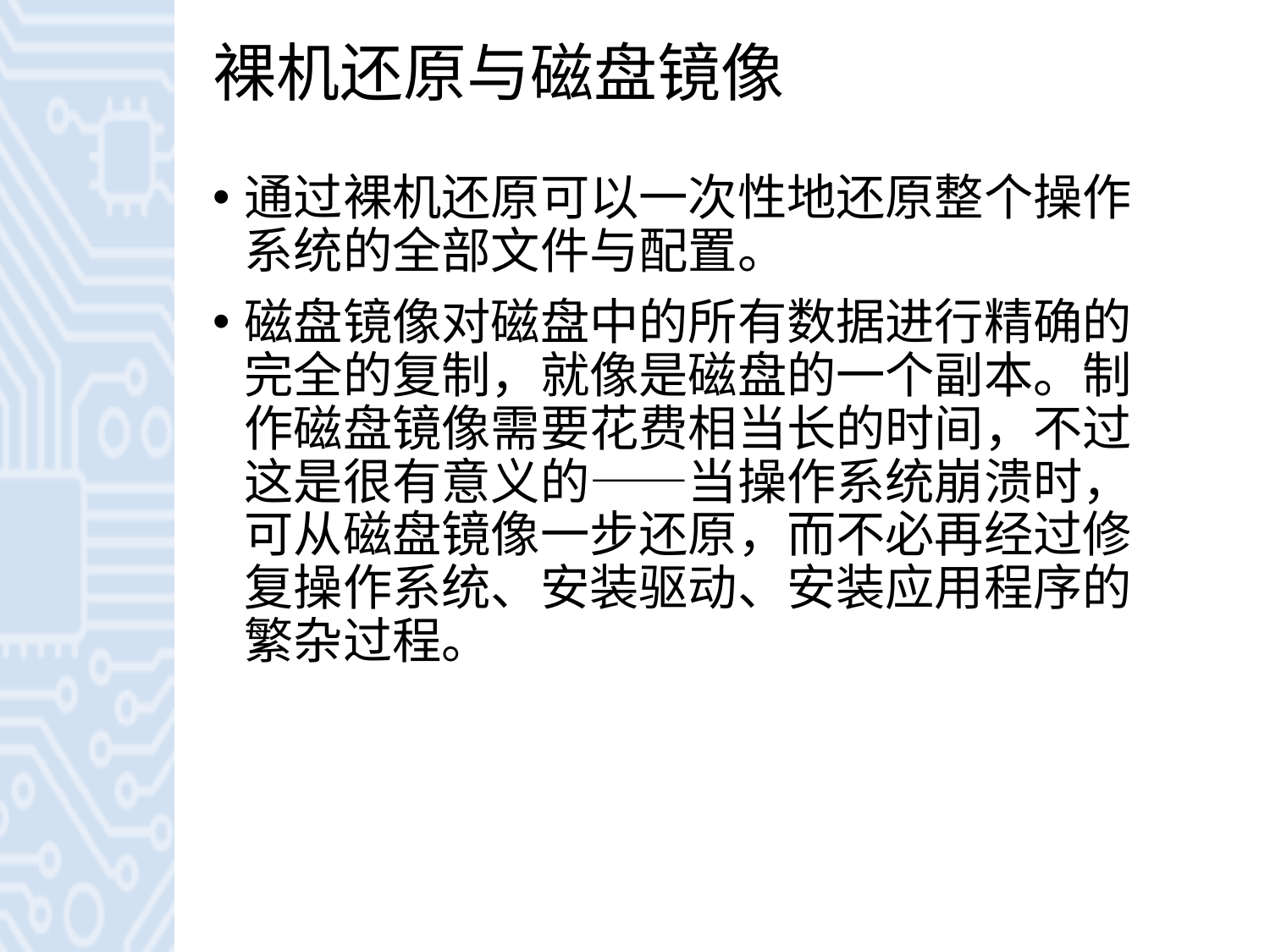

# 裸机还原与磁盘镜像
通过裸机还原可以一次性地还原整个操作系统的全部文件与配置。
磁盘镜像对磁盘中的所有数据进行精确的完全的复制，就像是磁盘的一个副本。制作磁盘镜像需要花费相当长的时间，不过这是很有意义的——当操作系统崩溃时，可从磁盘镜像一步还原，而不必再经过修复操作系统、安装驱动、安装应用程序的繁杂过程。